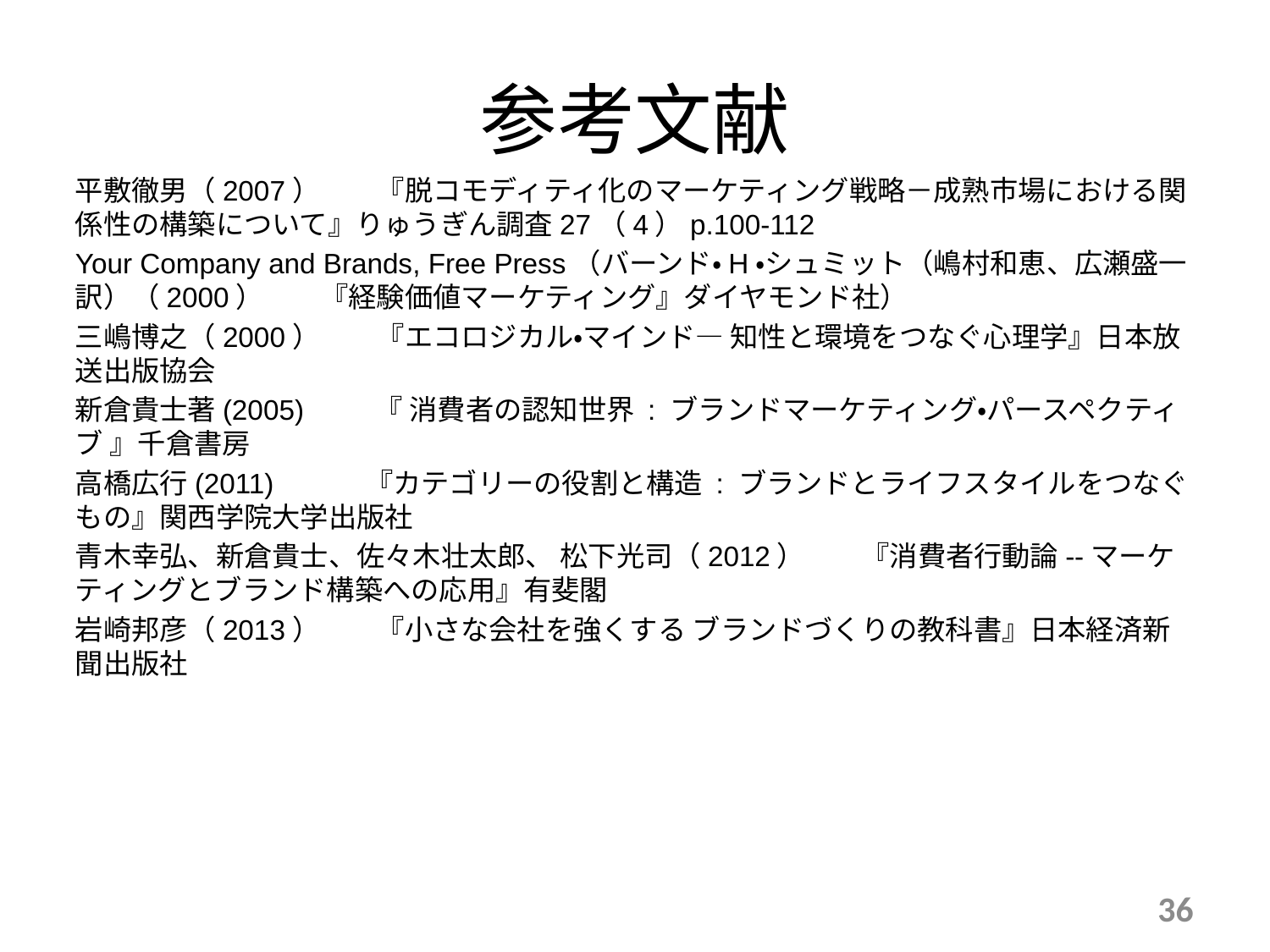

参考文献
平敷徹男（2007）　　『脱コモディティ化のマーケティング戦略－成熟市場における関係性の構築について』りゅうぎん調査27（4）p.100-112
Your Company and Brands, Free Press（バーンド・H・シュミット（嶋村和恵、広瀬盛一 訳）（2000）　　『経験価値マーケティング』ダイヤモンド社）
三嶋博之（2000）　　『エコロジカル・マインド― 知性と環境をつなぐ心理学』日本放送出版協会
新倉貴士著(2005) 　　『 消費者の認知世界 : ブランドマーケティング・パースペクティブ 』千倉書房
高橋広行(2011)　　　『カテゴリーの役割と構造 : ブランドとライフスタイルをつなぐもの』関西学院大学出版社
青木幸弘、新倉貴士、佐々木壮太郎、 松下光司（2012）　　『消費者行動論--マーケティングとブランド構築への応用』有斐閣
岩崎邦彦（2013）　　『小さな会社を強くする ブランドづくりの教科書』日本経済新聞出版社

36